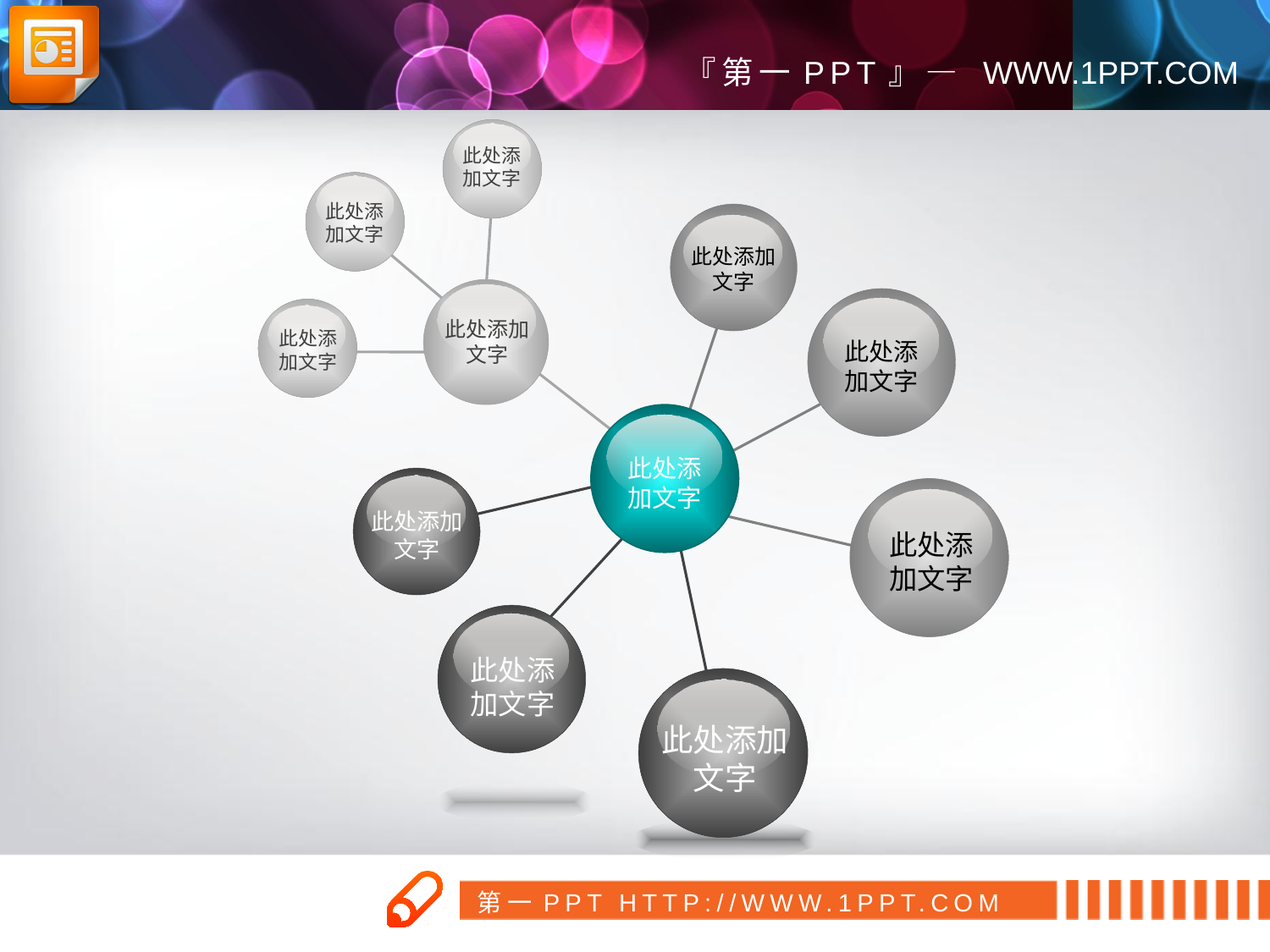

此处添加文字

此处添加文字

此处添加
文字

此处添加
文字

此处添加文字

此处添加文字

此处添加文字

此处添加文字

此处添加文字

此处添加文字

此处添加文字